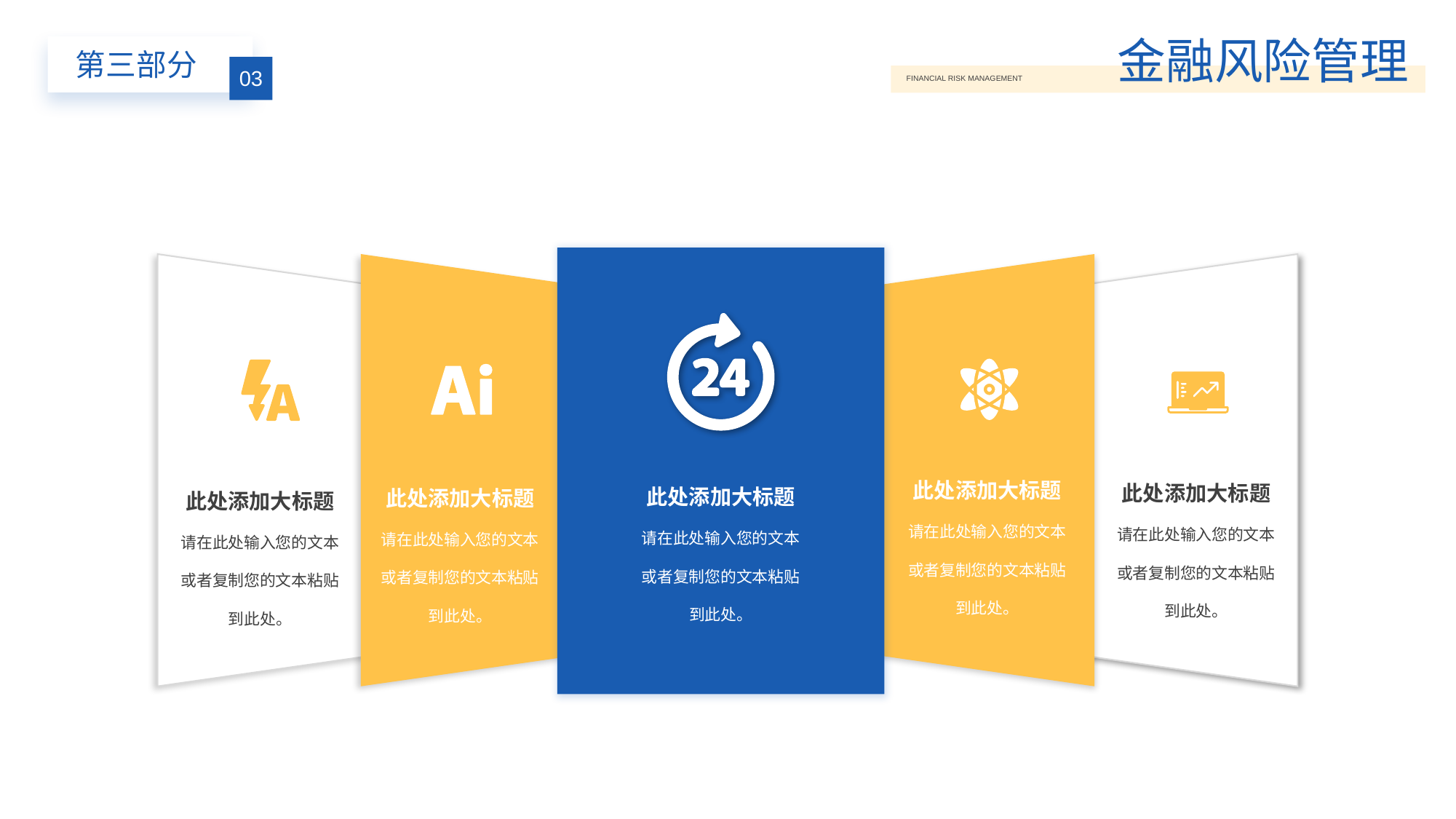

BY YUSHEN
金融风险管理

FINANCIAL RISK MANAGEMENT

第三部分

03

此处添加大标题
请在此处输入您的文本
或者复制您的文本粘贴
到此处。

此处添加大标题
请在此处输入您的文本
或者复制您的文本粘贴
到此处。

此处添加大标题
请在此处输入您的文本
或者复制您的文本粘贴
到此处。

此处添加大标题
请在此处输入您的文本
或者复制您的文本粘贴
到此处。

此处添加大标题
请在此处输入您的文本
或者复制您的文本粘贴
到此处。